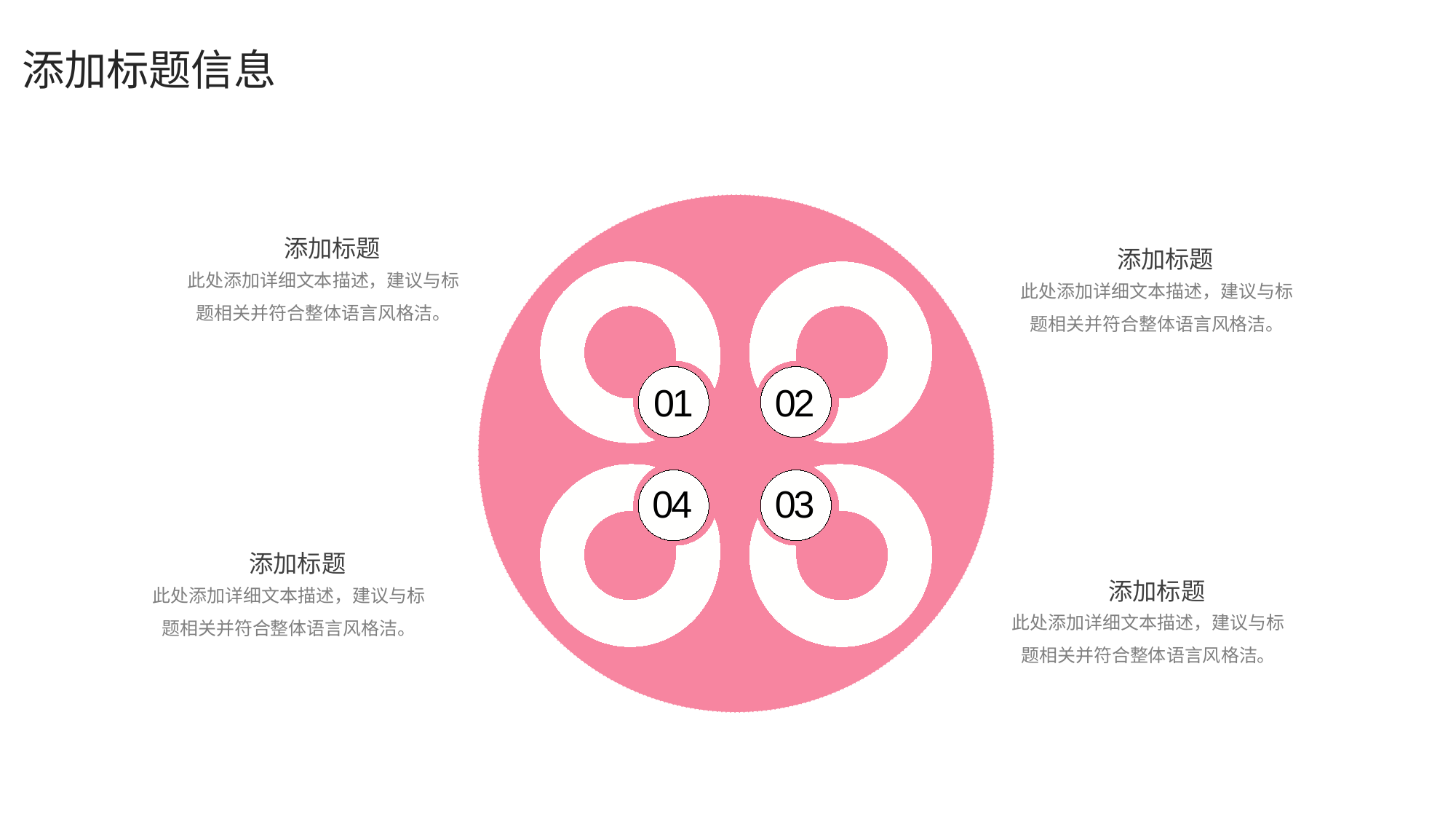

#
添加标题信息

添加标题
添加标题
此处添加详细文本描述，建议与标题相关并符合整体语言风格洁。

此处添加详细文本描述，建议与标题相关并符合整体语言风格洁。

01
02

04
03
添加标题
此处添加详细文本描述，建议与标题相关并符合整体语言风格洁。
添加标题
此处添加详细文本描述，建议与标题相关并符合整体语言风格洁。